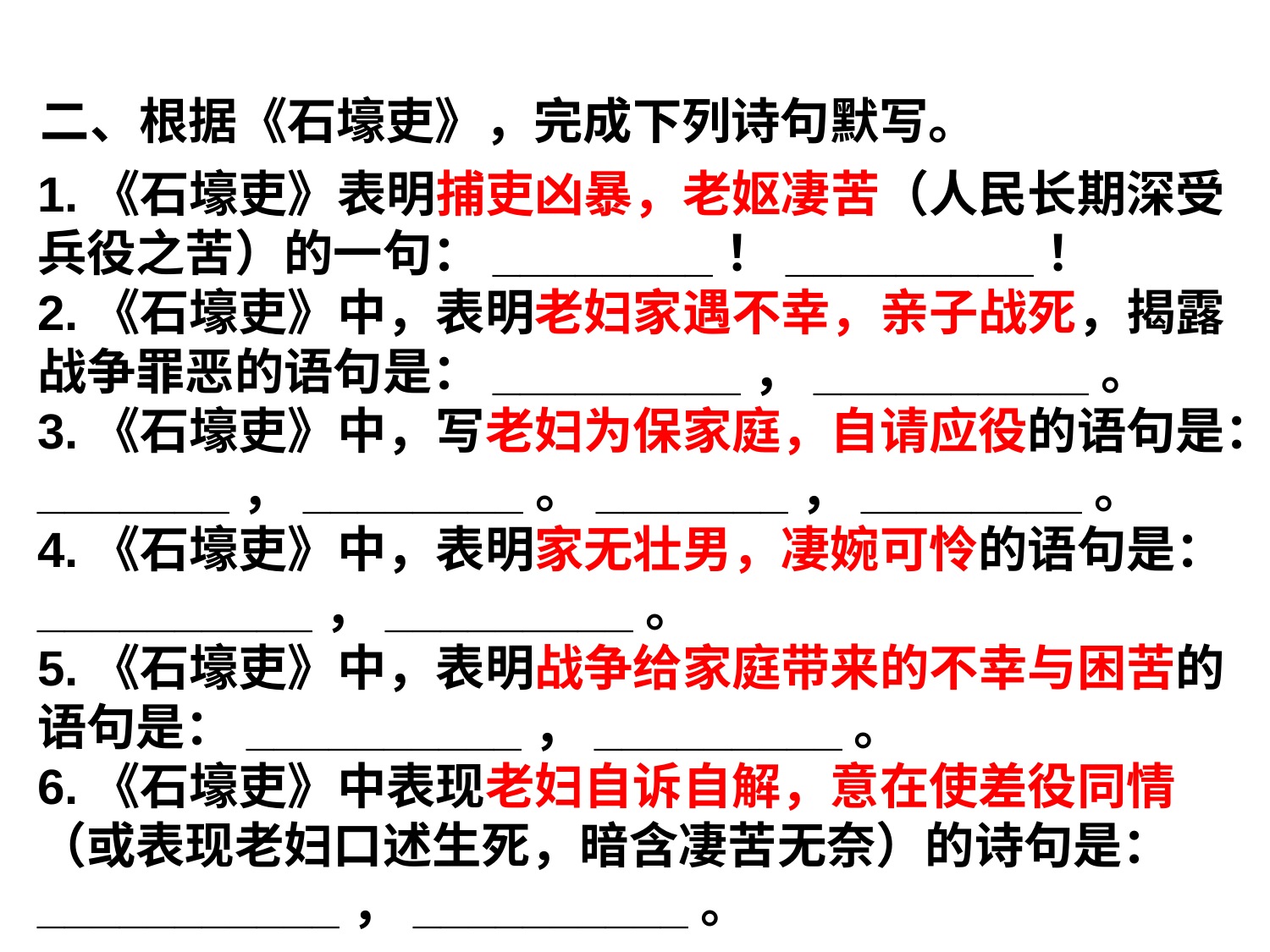

二、根据《石壕吏》，完成下列诗句默写。
1.《石壕吏》表明捕吏凶暴，老妪凄苦（人民长期深受兵役之苦）的一句：________！_________！
2.《石壕吏》中，表明老妇家遇不幸，亲子战死，揭露战争罪恶的语句是：_________，__________。
3.《石壕吏》中，写老妇为保家庭，自请应役的语句是：_______，________。_______，________。
4.《石壕吏》中，表明家无壮男，凄婉可怜的语句是：__________，_________。
5.《石壕吏》中，表明战争给家庭带来的不幸与困苦的语句是：__________，_________。
6.《石壕吏》中表现老妇自诉自解，意在使差役同情（或表现老妇口述生死，暗含凄苦无奈）的诗句是：___________，__________。